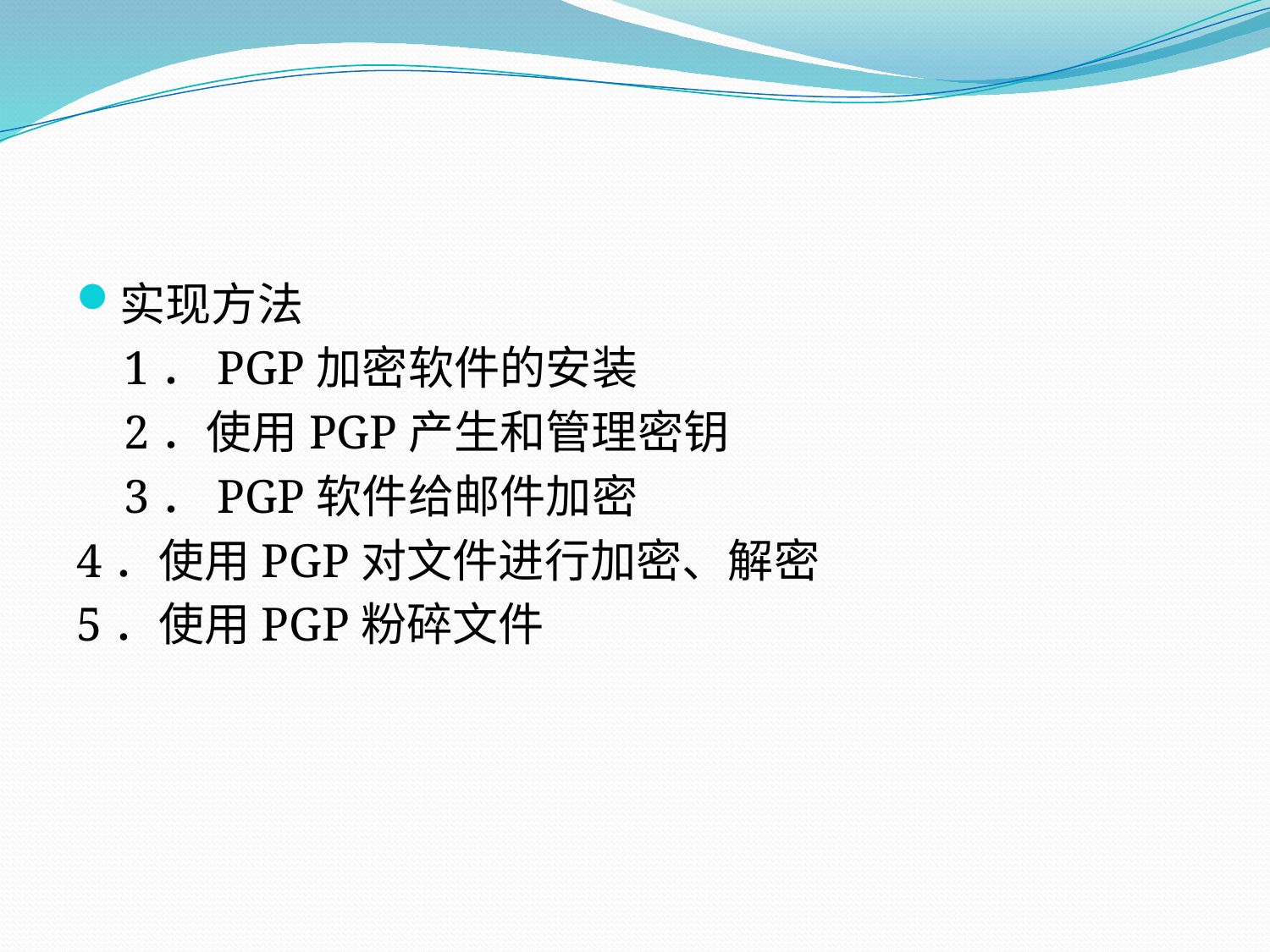

#
实现方法
    1．PGP加密软件的安装
    2．使用PGP产生和管理密钥
    3．PGP软件给邮件加密
4．使用PGP对文件进行加密、解密
5．使用PGP粉碎文件